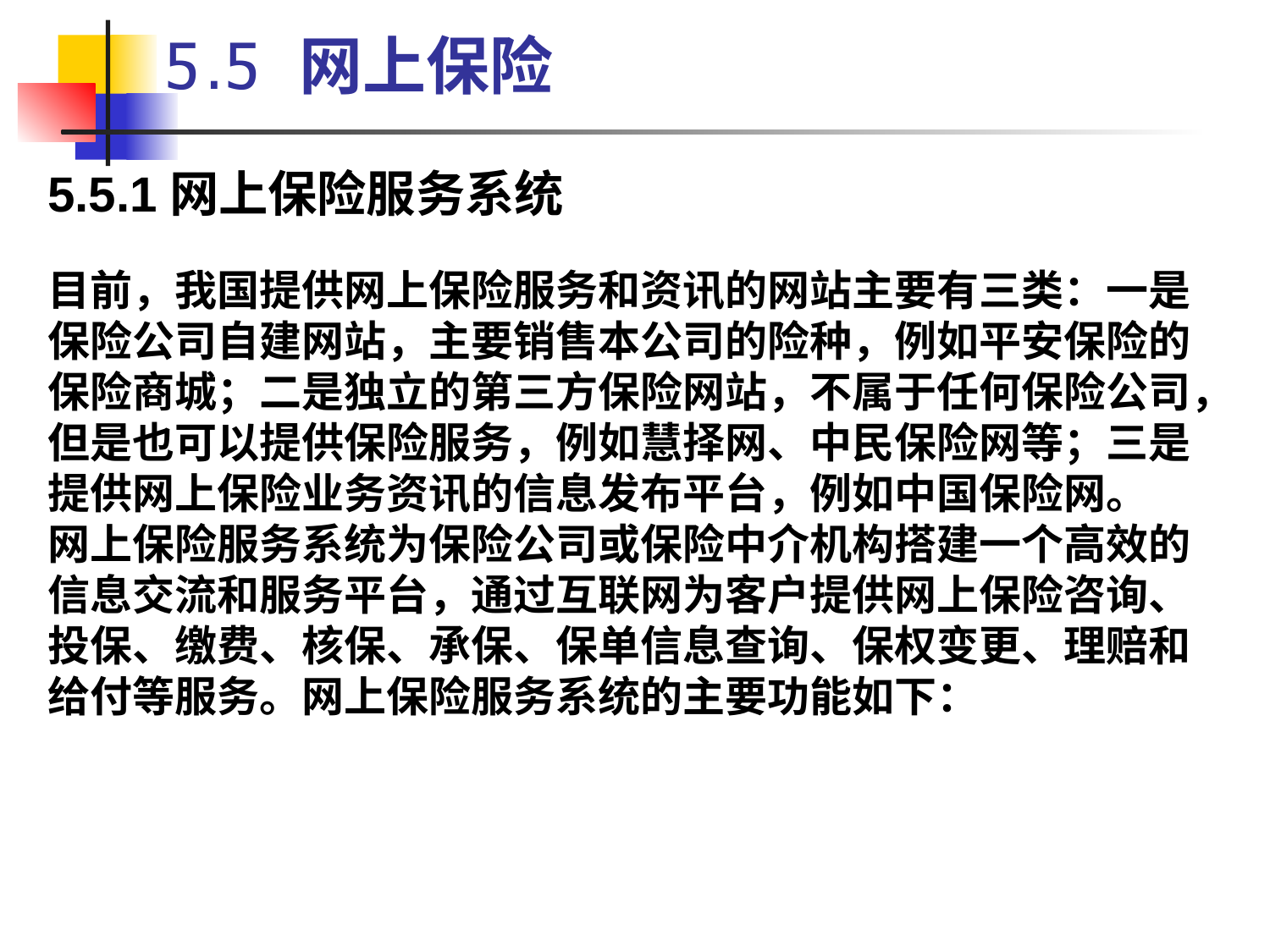

5.5 网上保险
5.5.1网上保险服务系统
目前，我国提供网上保险服务和资讯的网站主要有三类：一是保险公司自建网站，主要销售本公司的险种，例如平安保险的保险商城；二是独立的第三方保险网站，不属于任何保险公司，但是也可以提供保险服务，例如慧择网、中民保险网等；三是提供网上保险业务资讯的信息发布平台，例如中国保险网。
网上保险服务系统为保险公司或保险中介机构搭建一个高效的信息交流和服务平台，通过互联网为客户提供网上保险咨询、投保、缴费、核保、承保、保单信息查询、保权变更、理赔和给付等服务。网上保险服务系统的主要功能如下：